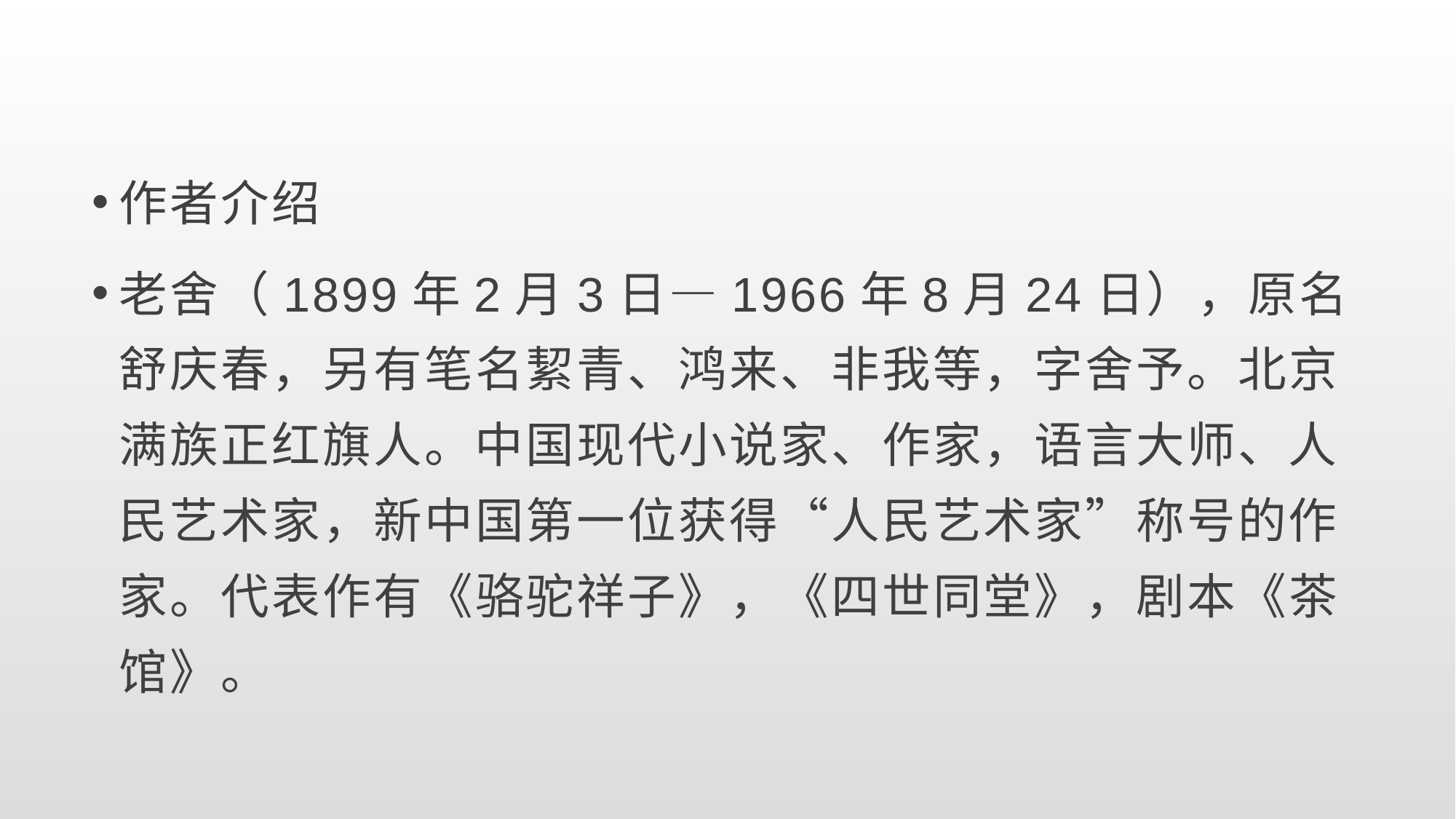

作者介绍
老舍（1899年2月3日—1966年8月24日），原名舒庆春，另有笔名絜青、鸿来、非我等，字舍予。北京满族正红旗人。中国现代小说家、作家，语言大师、人民艺术家，新中国第一位获得“人民艺术家”称号的作家。代表作有《骆驼祥子》，《四世同堂》，剧本《茶馆》。